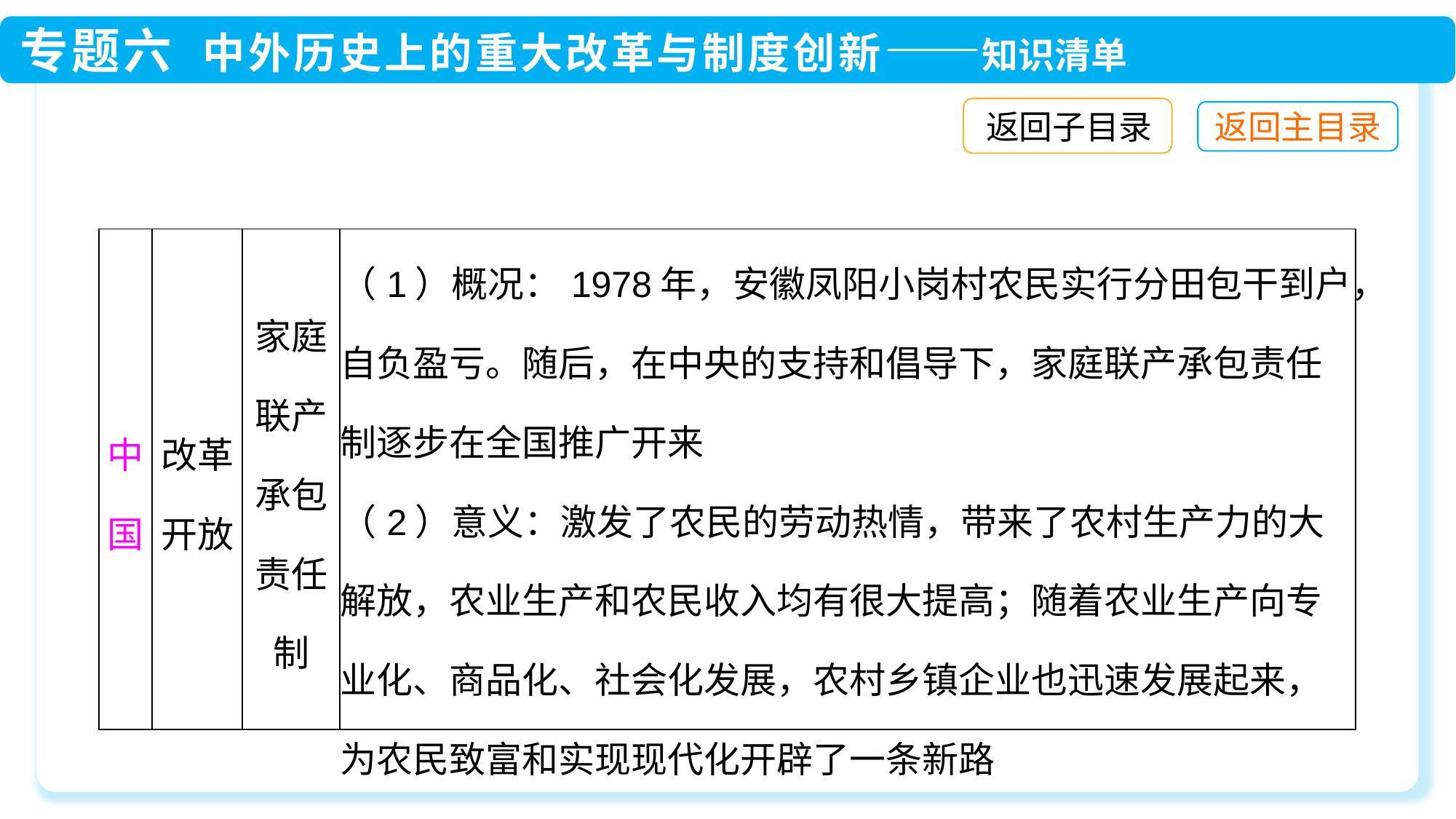

返回子目录
| 中国 | 改革开放 | 家庭联产承包责任制 | （1）概况：1978年，安徽凤阳小岗村农民实行分田包干到户，自负盈亏。随后，在中央的支持和倡导下，家庭联产承包责任制逐步在全国推广开来 （2）意义：激发了农民的劳动热情，带来了农村生产力的大解放，农业生产和农民收入均有很大提高；随着农业生产向专业化、商品化、社会化发展，农村乡镇企业也迅速发展起来，为农民致富和实现现代化开辟了一条新路 |
| --- | --- | --- | --- |